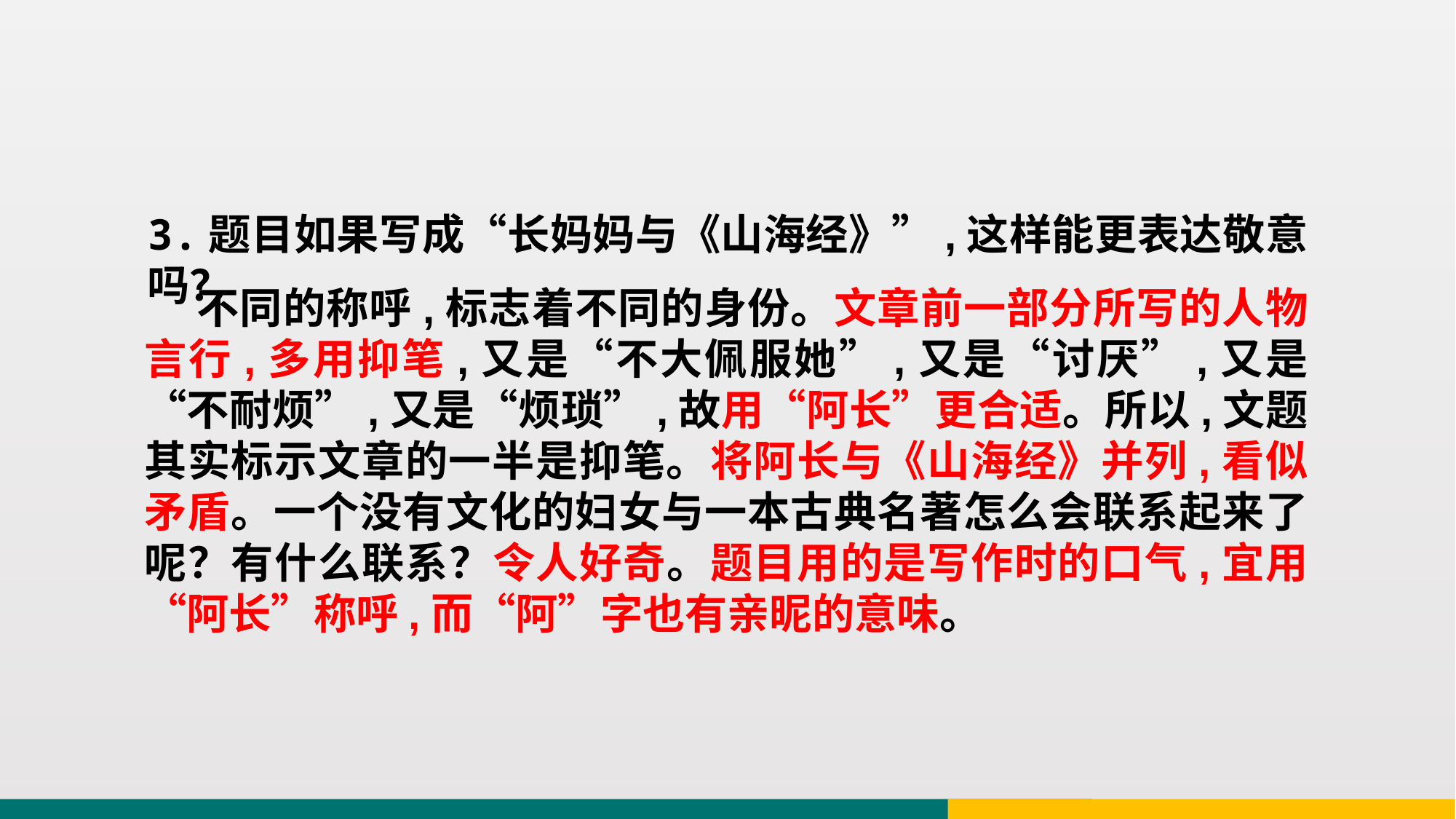

3.题目如果写成“长妈妈与《山海经》”,这样能更表达敬意吗？
    不同的称呼,标志着不同的身份。文章前一部分所写的人物言行,多用抑笔,又是“不大佩服她”,又是“讨厌”,又是“不耐烦”,又是“烦琐”,故用“阿长”更合适。所以,文题其实标示文章的一半是抑笔。将阿长与《山海经》并列,看似矛盾。一个没有文化的妇女与一本古典名著怎么会联系起来了呢？有什么联系？令人好奇。题目用的是写作时的口气,宜用“阿长”称呼,而“阿”字也有亲昵的意味。